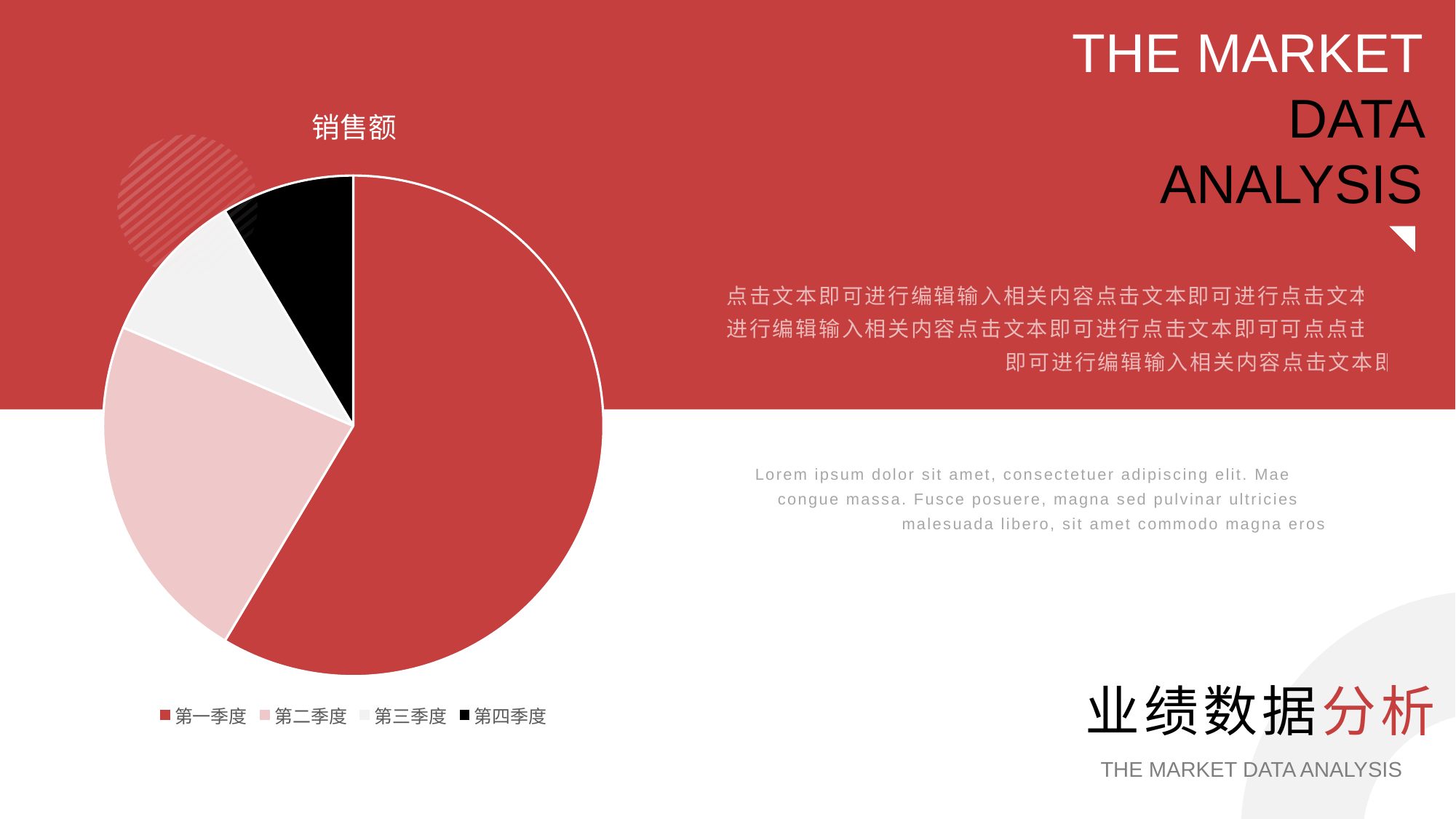

THE MARKET DATA ANALYSIS

### Chart: 销售额

| Category | 销售额 |
|---|---|
| 第一季度 | 8.2 |
| 第二季度 | 3.2 |
| 第三季度 | 1.4 |
| 第四季度 | 1.2 |

点击文本即可进行编辑输入相关内容点击文本即可进行点击文本即可进行编辑输入相关内容点击文本即可进行点击文本即可可点点击文本即可进行编辑输入相关内容点击文本即可
Lorem ipsum dolor sit amet, consectetuer adipiscing elit. Maecenas porttitor congue massa. Fusce posuere, magna sed pulvinar ultricies, purus lectus malesuada libero, sit amet commodo magna eros quis urna.

业绩数据分析
THE MARKET DATA ANALYSIS